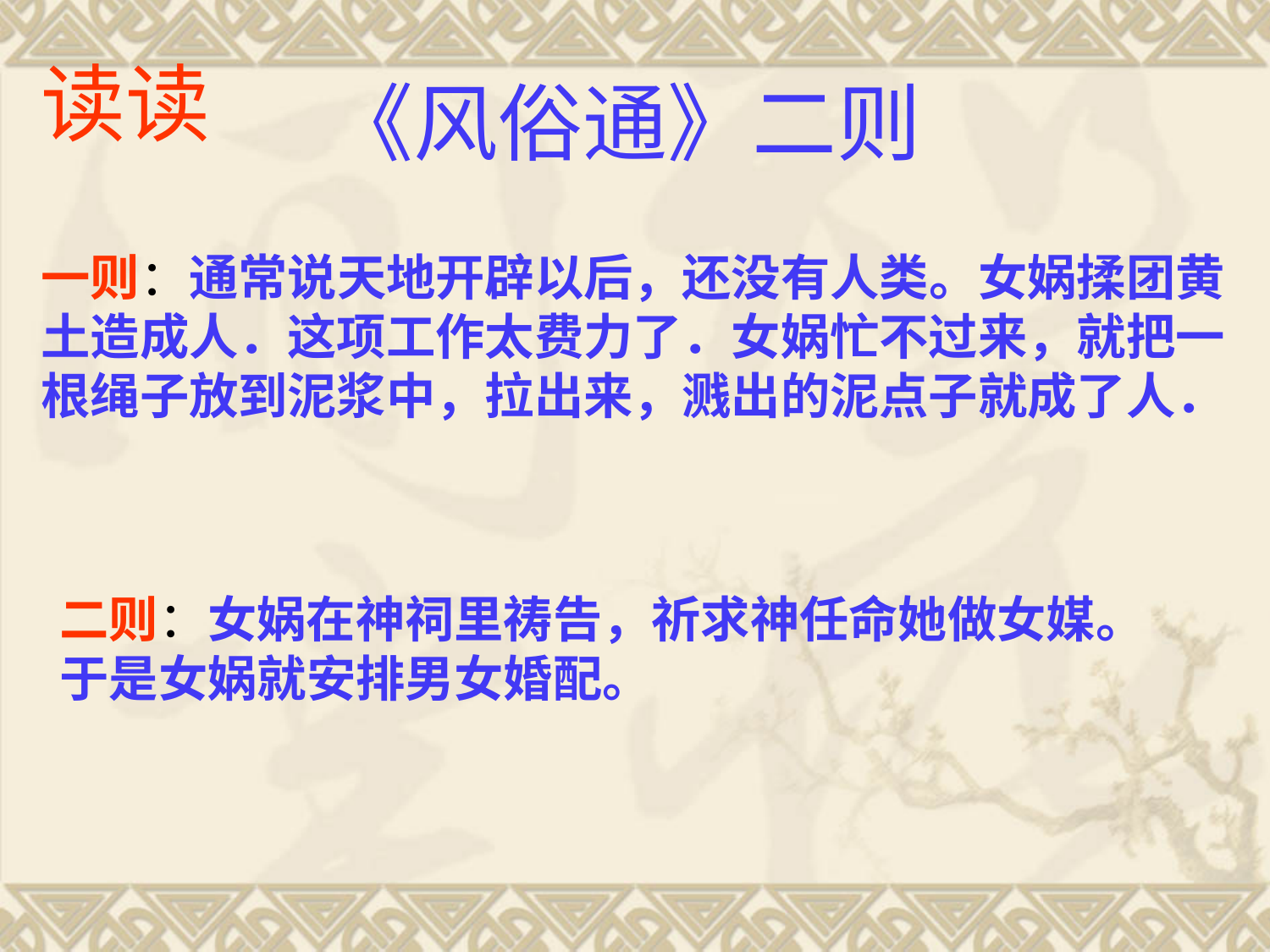

读读
《风俗通》二则

一则：通常说天地开辟以后，还没有人类。女娲揉团黄土造成人．这项工作太费力了．女娲忙不过来，就把一根绳子放到泥浆中，拉出来，溅出的泥点子就成了人．

二则：女娲在神祠里祷告，祈求神任命她做女媒。于是女娲就安排男女婚配。